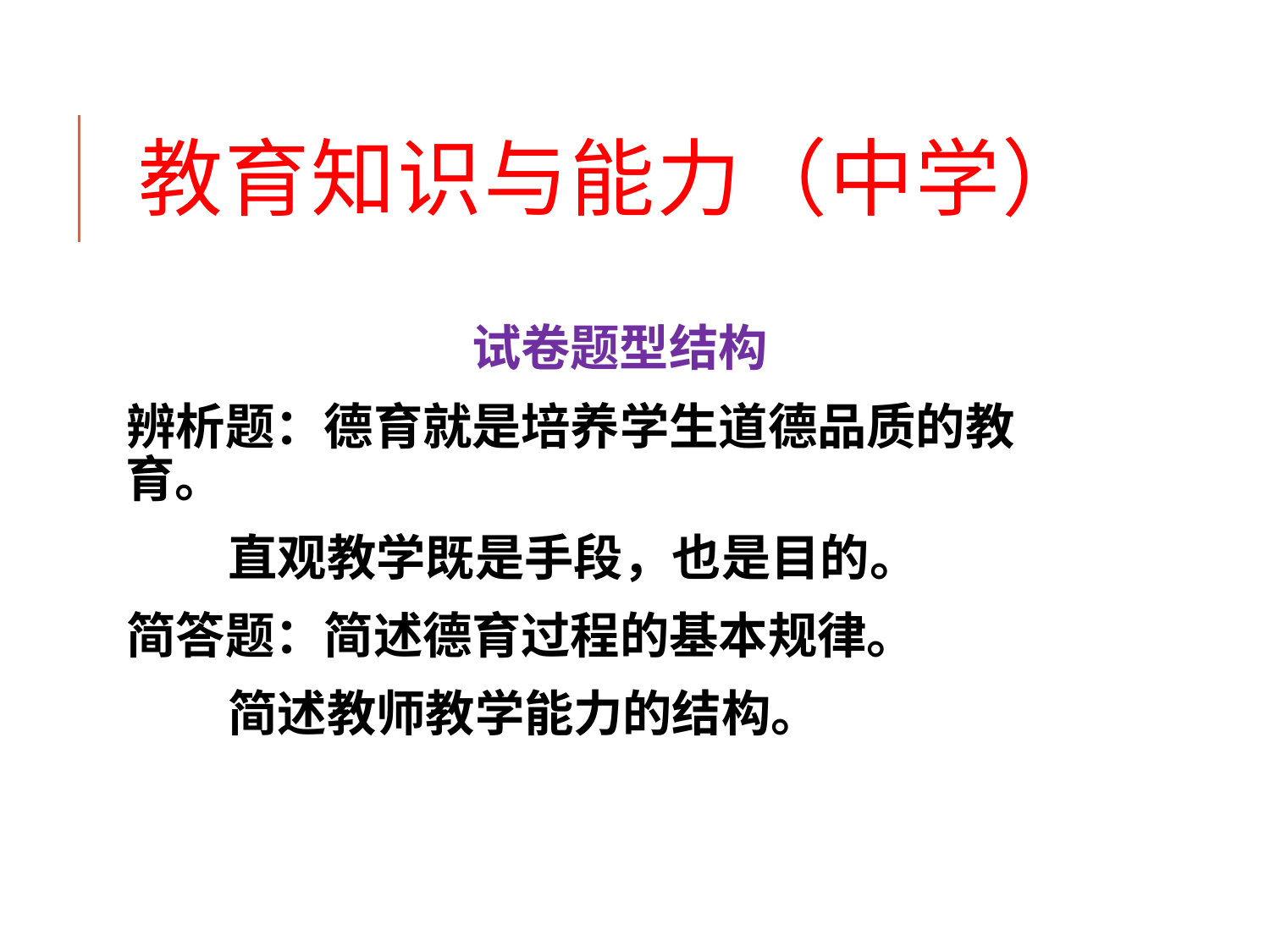

教育知识与能力（中学）
试卷题型结构
辨析题：德育就是培养学生道德品质的教育。
        直观教学既是手段，也是目的。
简答题：简述德育过程的基本规律。
        简述教师教学能力的结构。